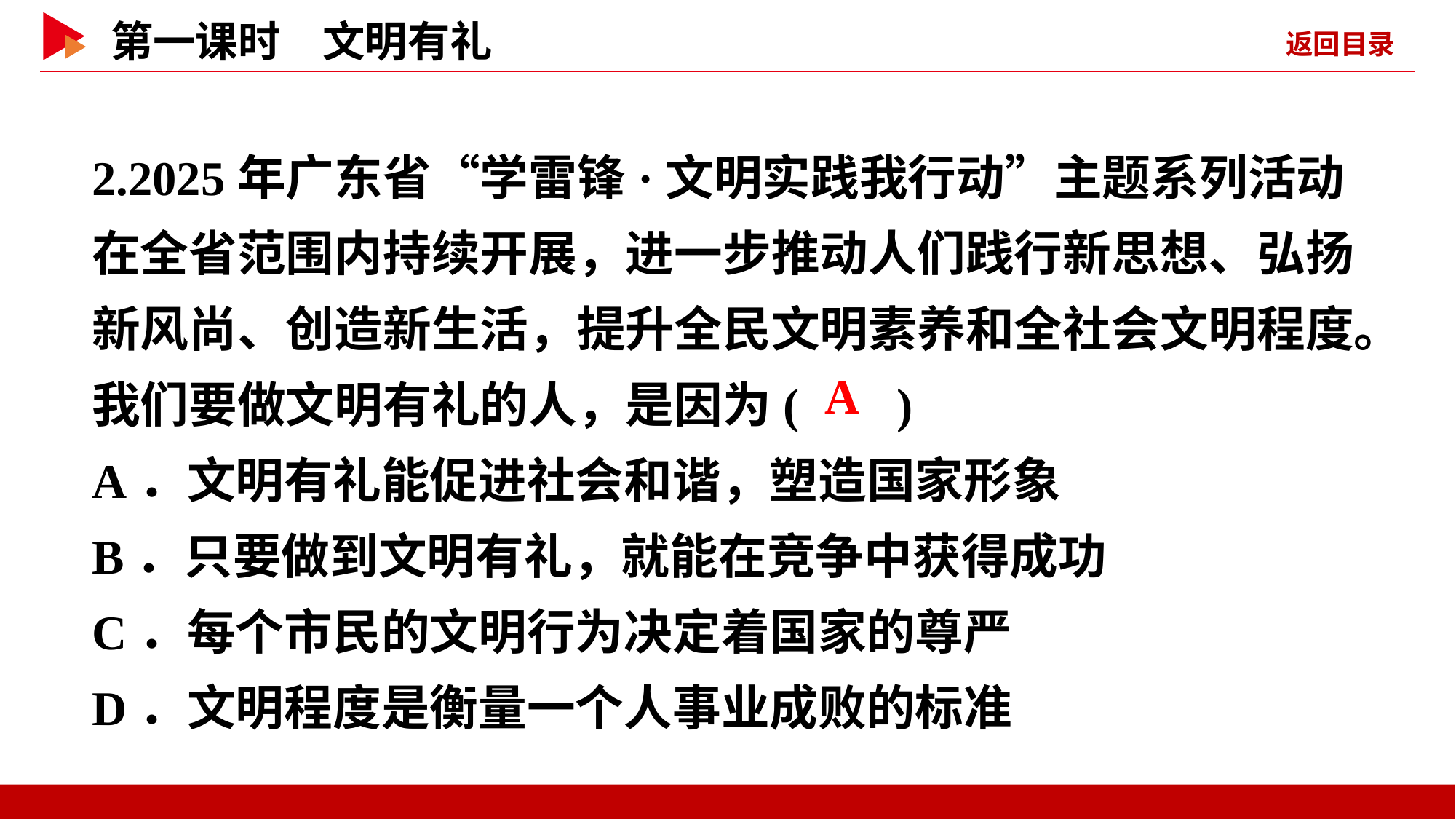

2.2025年广东省“学雷锋·文明实践我行动”主题系列活动在全省范围内持续开展，进一步推动人们践行新思想、弘扬新风尚、创造新生活，提升全民文明素养和全社会文明程度。我们要做文明有礼的人，是因为(        )
A．文明有礼能促进社会和谐，塑造国家形象
B．只要做到文明有礼，就能在竞争中获得成功
C．每个市民的文明行为决定着国家的尊严
D．文明程度是衡量一个人事业成败的标准
   A